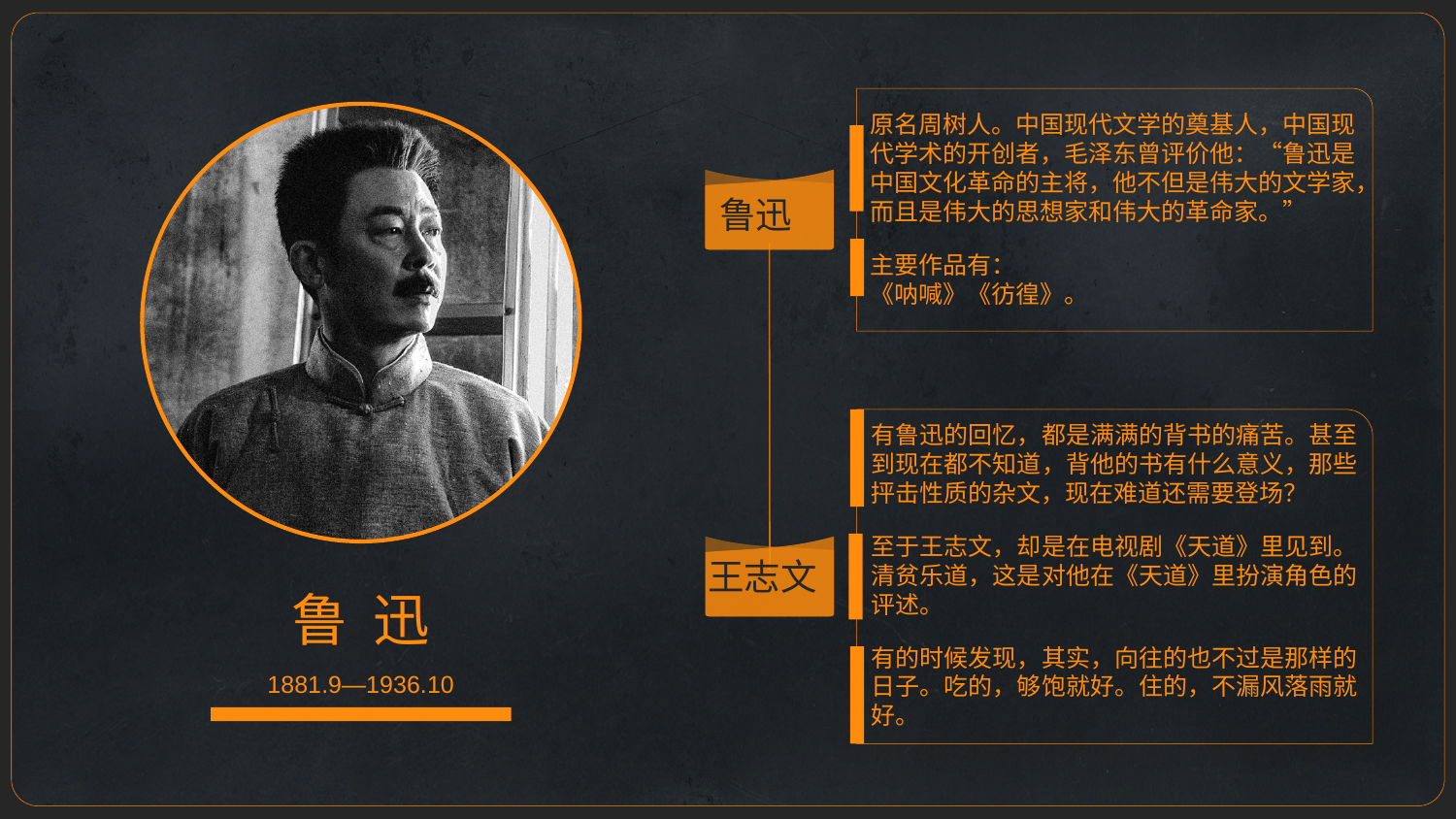

原名周树人。中国现代文学的奠基人，中国现代学术的开创者，毛泽东曾评价他：“鲁迅是中国文化革命的主将，他不但是伟大的文学家，而且是伟大的思想家和伟大的革命家。”
主要作品有：
《呐喊》《彷徨》。

鲁迅

有鲁迅的回忆，都是满满的背书的痛苦。甚至到现在都不知道，背他的书有什么意义，那些抨击性质的杂文，现在难道还需要登场？
至于王志文，却是在电视剧《天道》里见到。清贫乐道，这是对他在《天道》里扮演角色的评述。
有的时候发现，其实，向往的也不过是那样的日子。吃的，够饱就好。住的，不漏风落雨就好。

王志文

鲁  迅
1881.9—1936.10